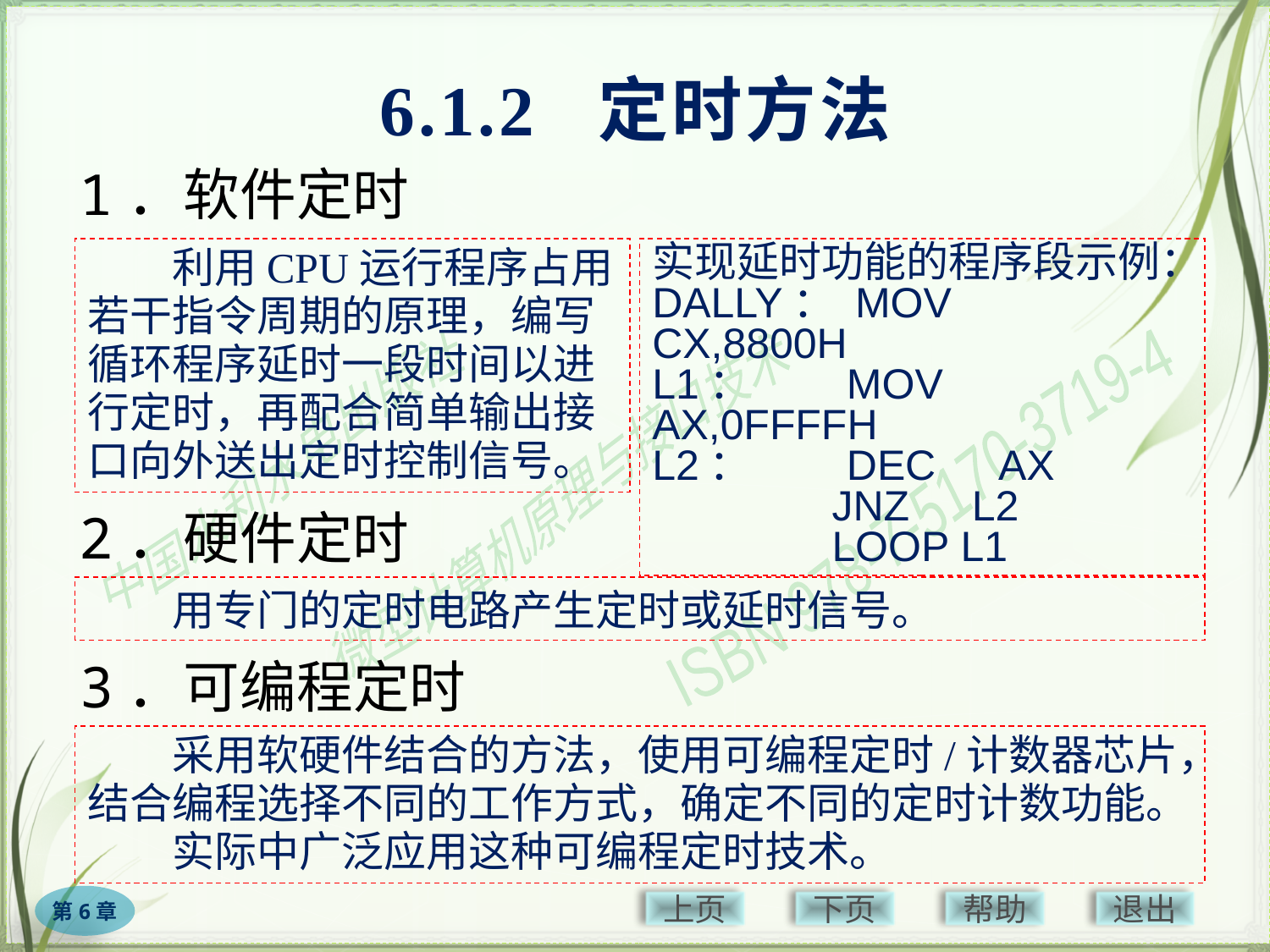

# 6.1.2  定时方法
1．软件定时
　　利用CPU运行程序占用若干指令周期的原理，编写循环程序延时一段时间以进行定时，再配合简单输出接口向外送出定时控制信号。
实现延时功能的程序段示例：
DALLY： MOV　CX,8800H
L1：　　MOV　AX,0FFFFH
L2：　　DEC　AX
　　　　JNZ　L2
　　　　LOOP L1
2．硬件定时
　　用专门的定时电路产生定时或延时信号。
3．可编程定时
　　采用软硬件结合的方法，使用可编程定时/计数器芯片，结合编程选择不同的工作方式，确定不同的定时计数功能。
　　实际中广泛应用这种可编程定时技术。